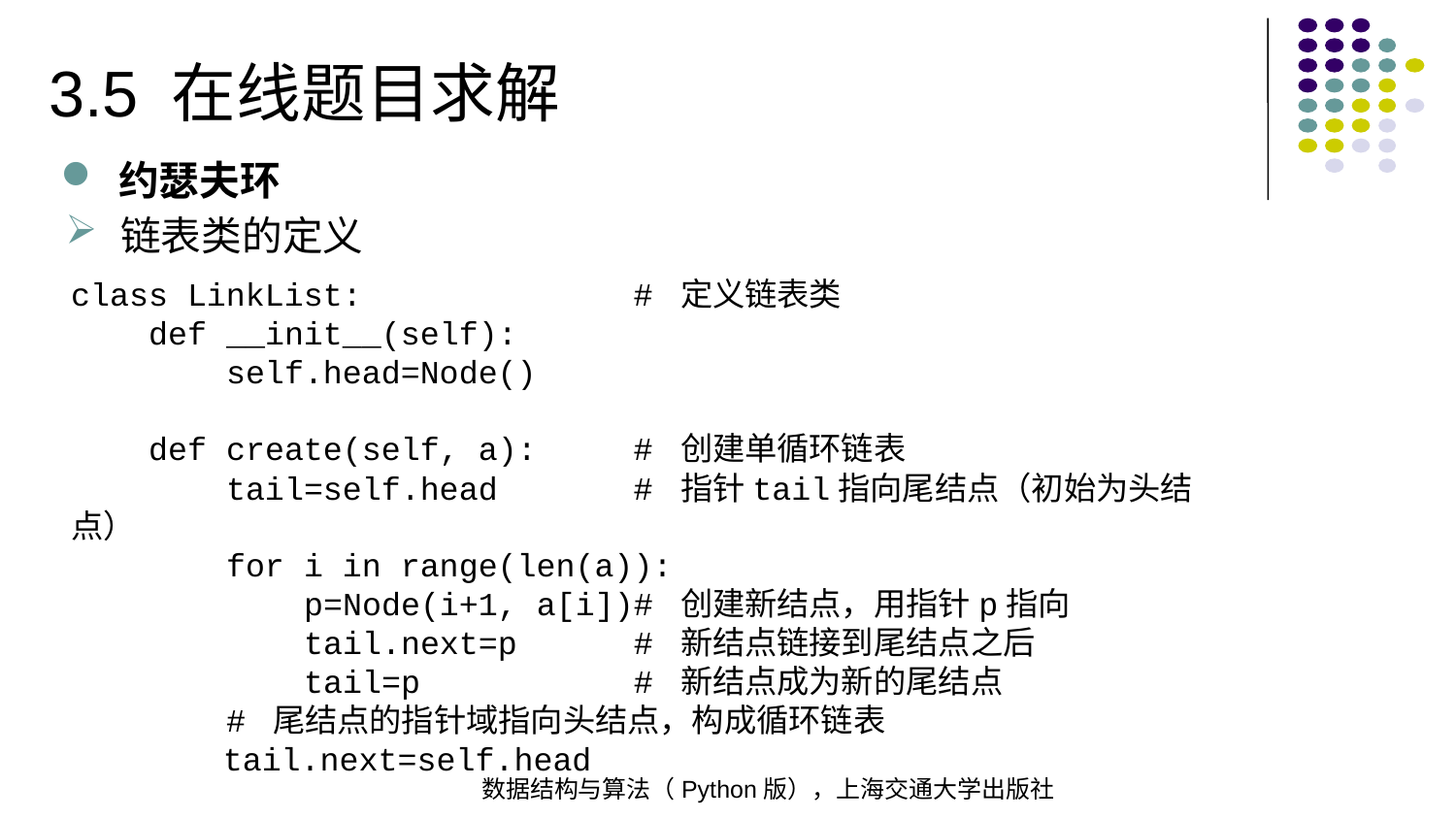

3.5 在线题目求解
约瑟夫环
链表类的定义
class LinkList:              # 定义链表类
    def __init__(self):
        self.head=Node()

    def create(self, a):     # 创建单循环链表
        tail=self.head       # 指针tail指向尾结点（初始为头结点）
        for i in range(len(a)):
            p=Node(i+1, a[i])# 创建新结点，用指针p指向
            tail.next=p      # 新结点链接到尾结点之后
            tail=p           # 新结点成为新的尾结点
        # 尾结点的指针域指向头结点，构成循环链表
                   tail.next=self.head